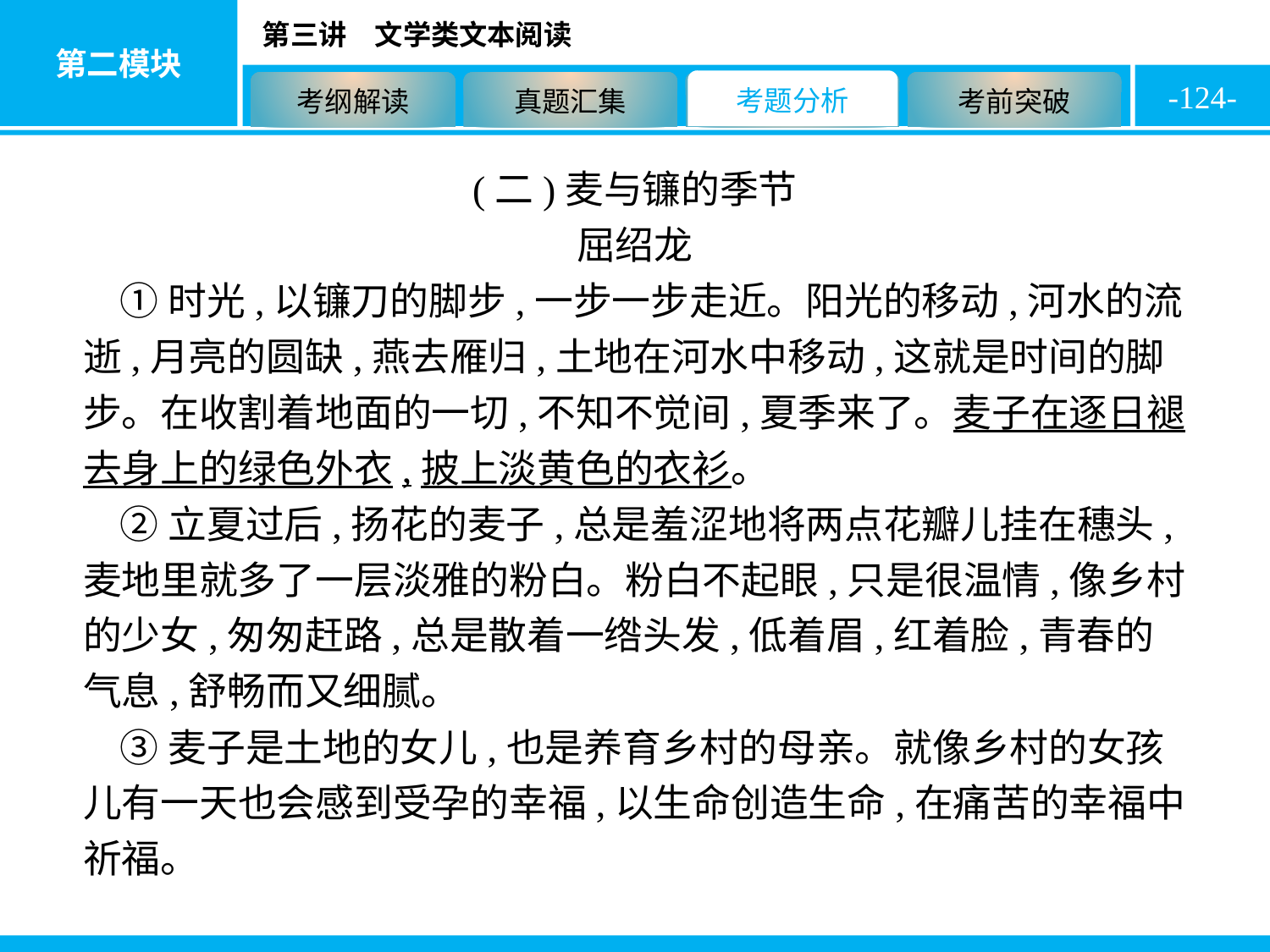

-124-
(二)麦与镰的季节
屈绍龙
①时光,以镰刀的脚步,一步一步走近。阳光的移动,河水的流逝,月亮的圆缺,燕去雁归,土地在河水中移动,这就是时间的脚步。在收割着地面的一切,不知不觉间,夏季来了。麦子在逐日褪去身上的绿色外衣,披上淡黄色的衣衫。
②立夏过后,扬花的麦子,总是羞涩地将两点花瓣儿挂在穗头,麦地里就多了一层淡雅的粉白。粉白不起眼,只是很温情,像乡村的少女,匆匆赶路,总是散着一绺头发,低着眉,红着脸,青春的气息,舒畅而又细腻。
③麦子是土地的女儿,也是养育乡村的母亲。就像乡村的女孩儿有一天也会感到受孕的幸福,以生命创造生命,在痛苦的幸福中祈福。